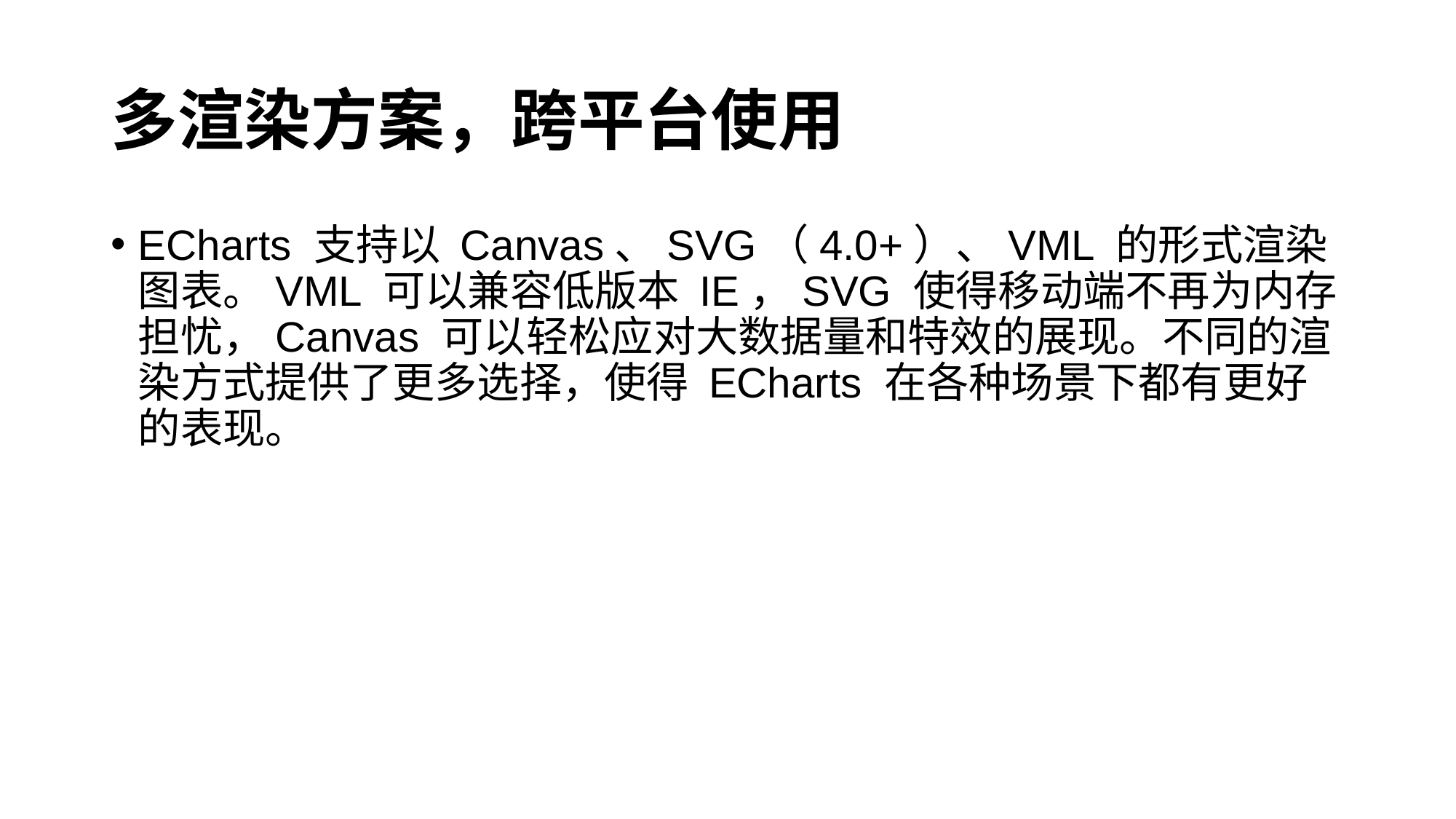

# 多渲染方案，跨平台使用
ECharts 支持以 Canvas、SVG（4.0+）、VML 的形式渲染图表。VML 可以兼容低版本 IE，SVG 使得移动端不再为内存担忧，Canvas 可以轻松应对大数据量和特效的展现。不同的渲染方式提供了更多选择，使得 ECharts 在各种场景下都有更好的表现。